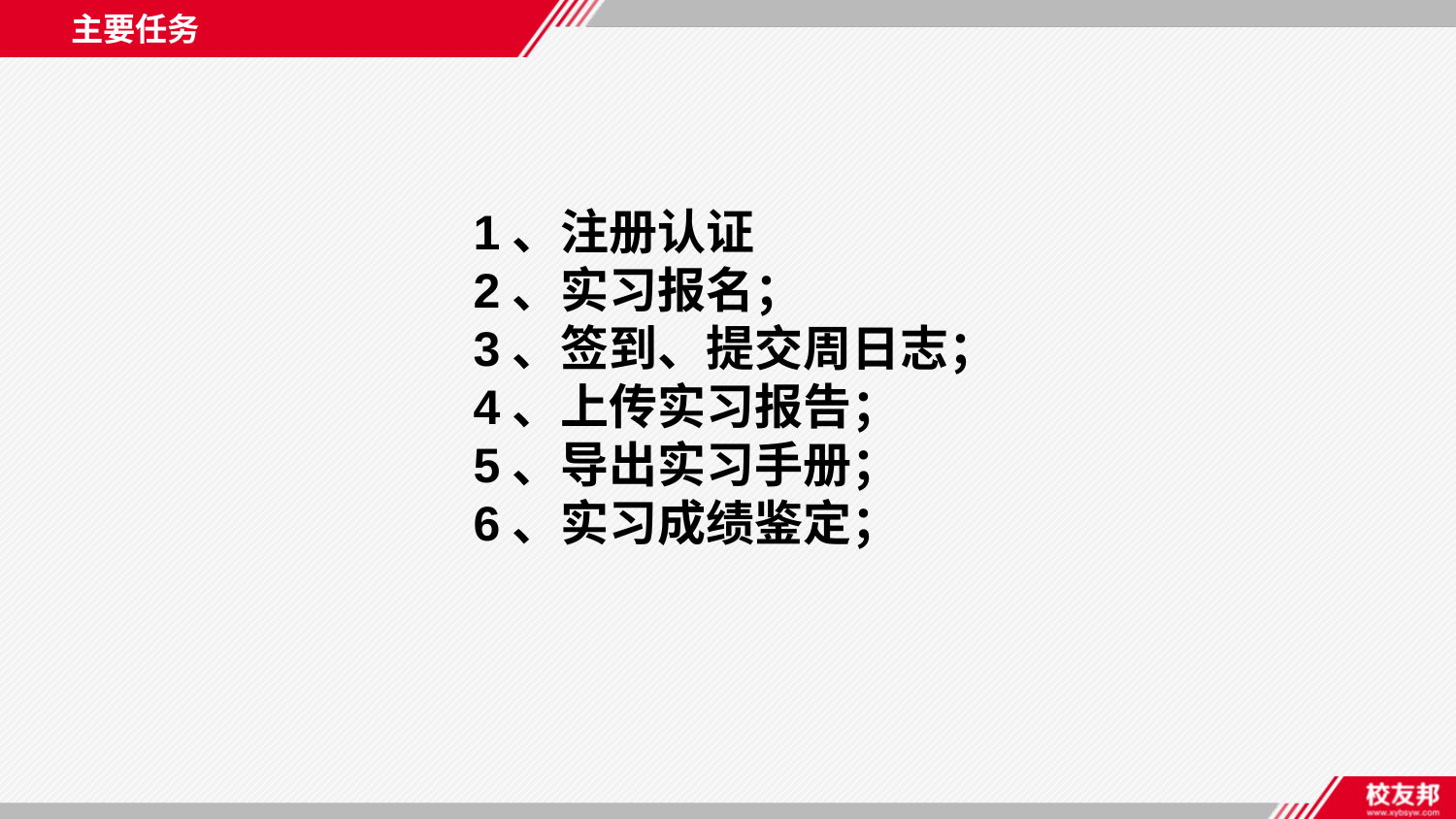

主要任务
1、注册认证
2、实习报名；
3、签到、提交周日志；
4、上传实习报告；
5、导出实习手册；
6、实习成绩鉴定；